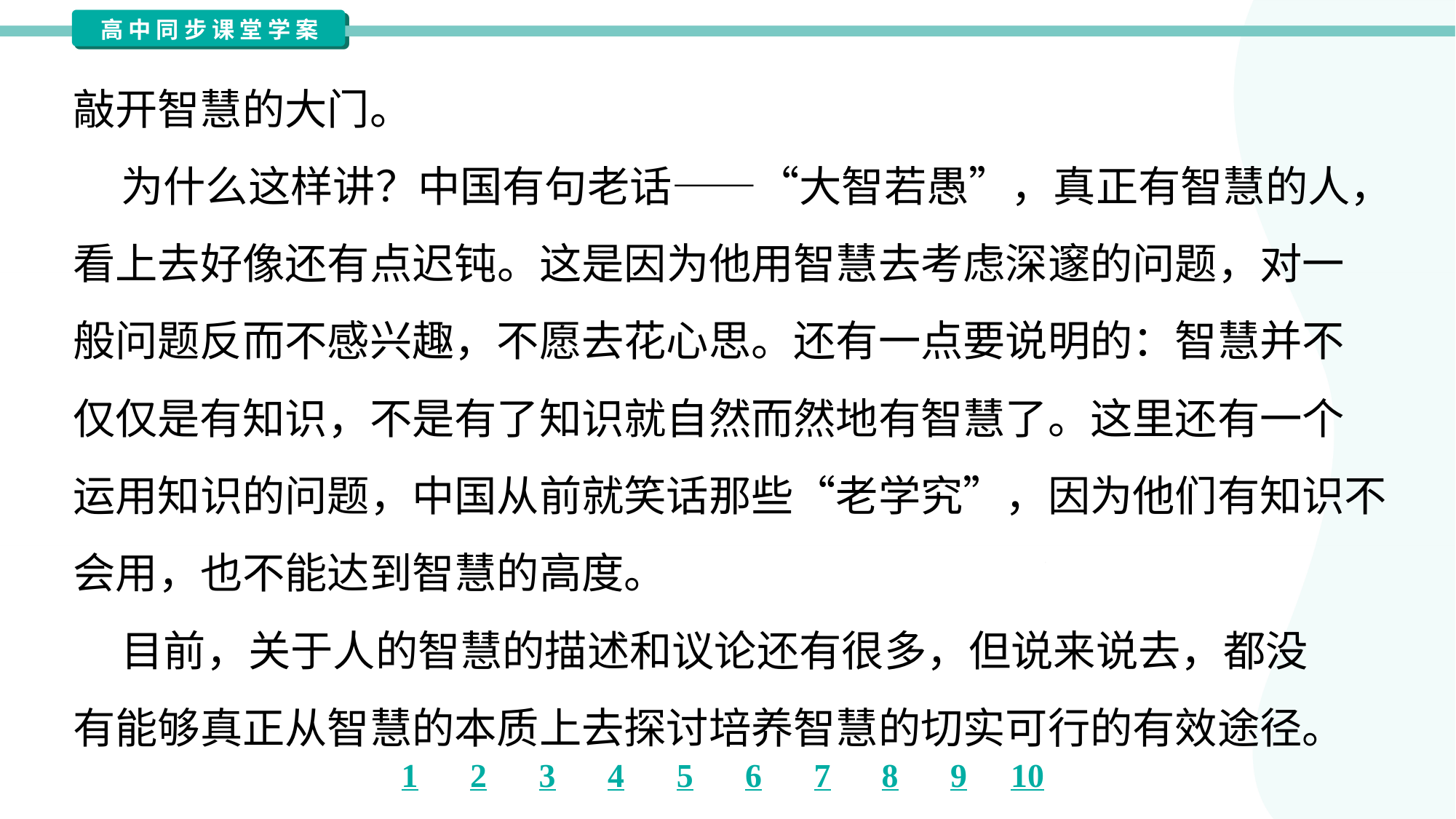

敲开智慧的大门。
    为什么这样讲？中国有句老话——“大智若愚”，真正有智慧的人，
看上去好像还有点迟钝。这是因为他用智慧去考虑深邃的问题，对一
般问题反而不感兴趣，不愿去花心思。还有一点要说明的：智慧并不
仅仅是有知识，不是有了知识就自然而然地有智慧了。这里还有一个
运用知识的问题，中国从前就笑话那些“老学究”，因为他们有知识不
会用，也不能达到智慧的高度。
    目前，关于人的智慧的描述和议论还有很多，但说来说去，都没
有能够真正从智慧的本质上去探讨培养智慧的切实可行的有效途径。